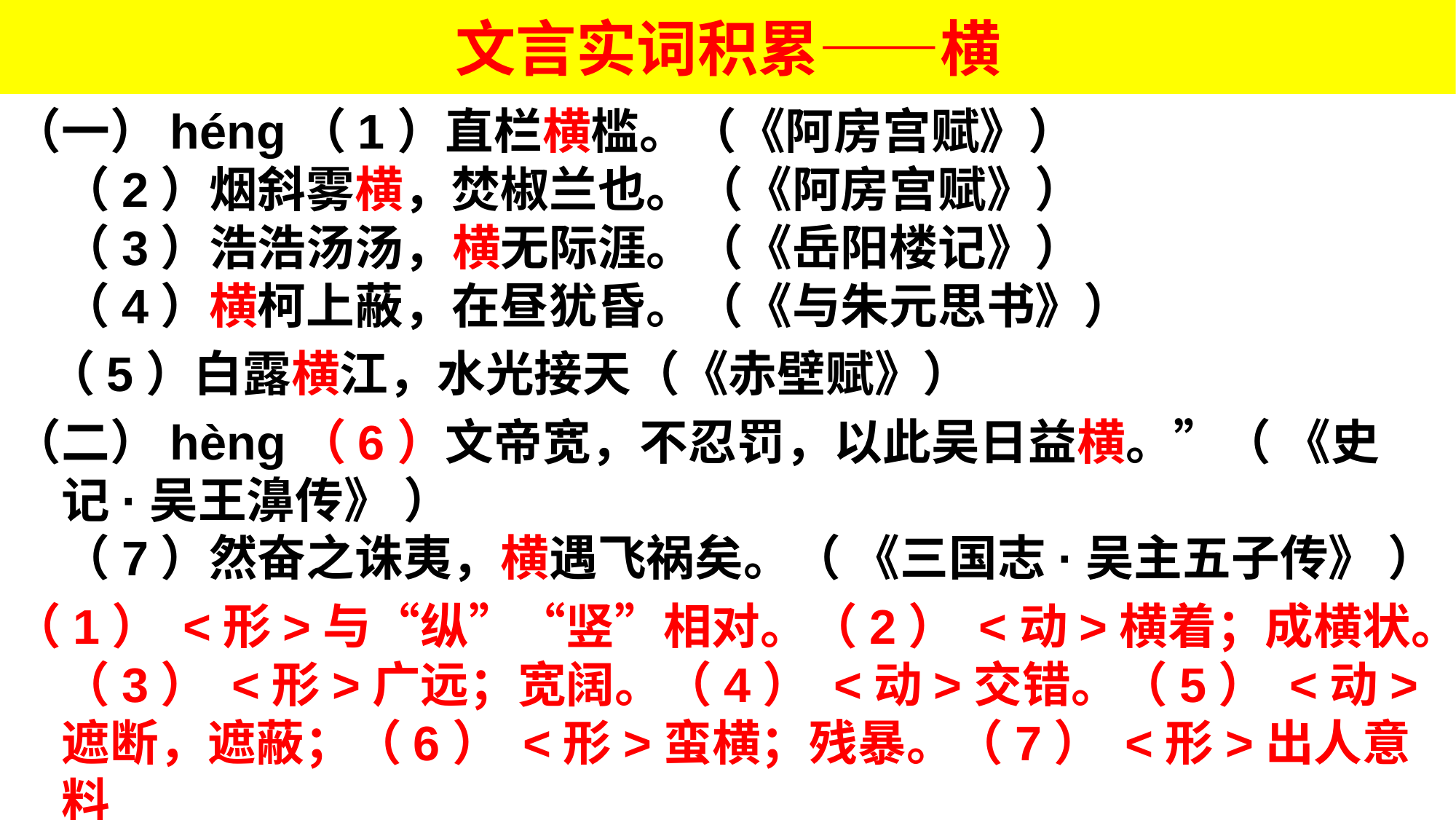

# 文言实词积累——横
（一）héng（1）直栏横槛。（《阿房宫赋》）
（2）烟斜雾横，焚椒兰也。（《阿房宫赋》）
（3）浩浩汤汤，横无际涯。（《岳阳楼记》）
（4）横柯上蔽，在昼犹昏。（《与朱元思书》）
  （5）白露横江，水光接天（《赤壁赋》）
（二）hèng（6）文帝宽，不忍罚，以此吴日益横。”（ 《史记·吴王濞传》 ）
（7）然奋之诛夷，横遇飞祸矣。（ 《三国志·吴主五子传》 ）
（1） <形>与“纵”“竖”相对。（2） <动>横着；成横状。（3） <形>广远；宽阔。（4） <动>交错。（5） <动>遮断，遮蔽；（6） <形>蛮横；残暴。（7） <形>出人意料